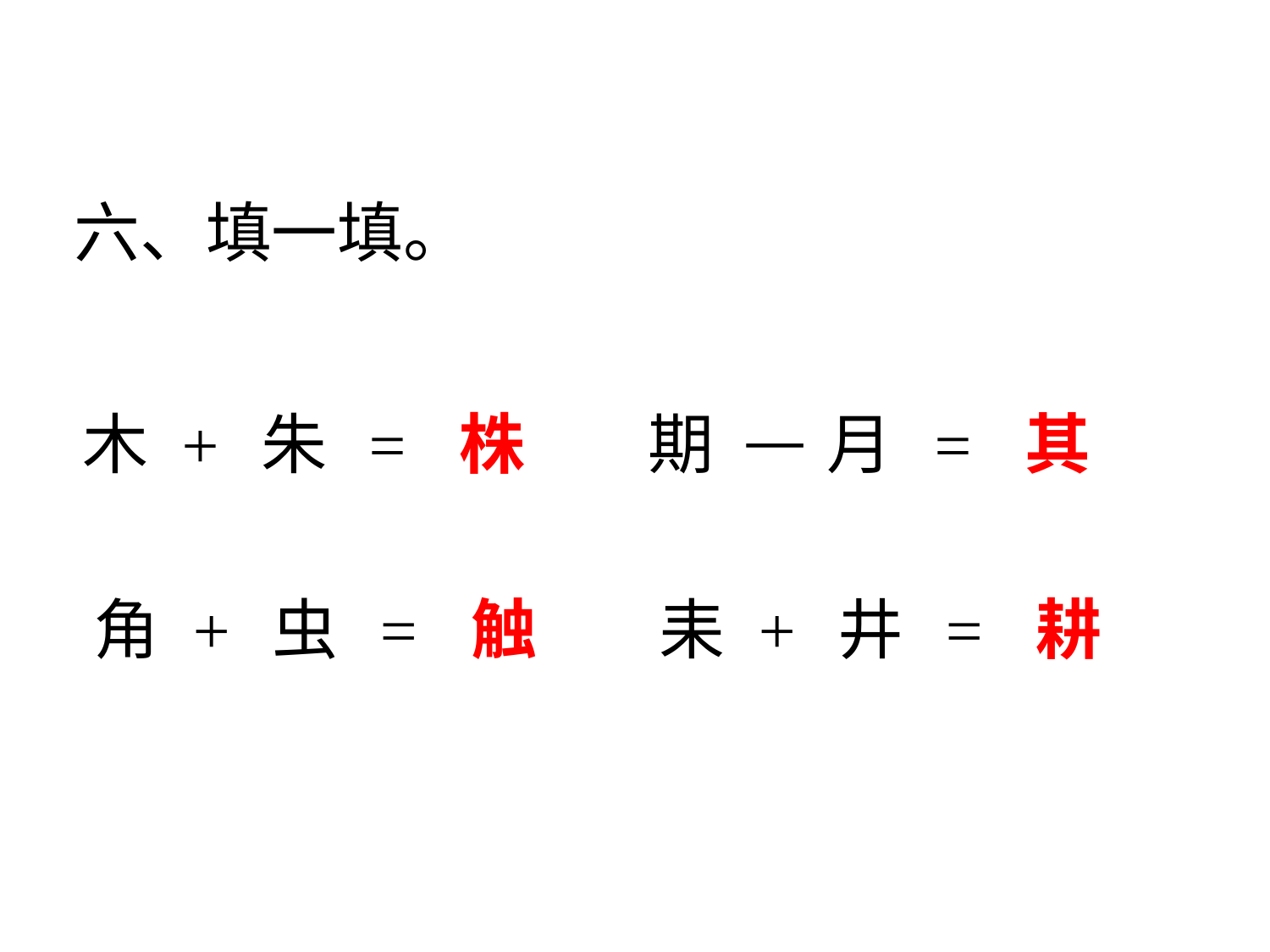

六、填一填。
木
+
朱
=
株
期
—
月
=
其
角
+
虫
=
触
耒
+
井
=
耕